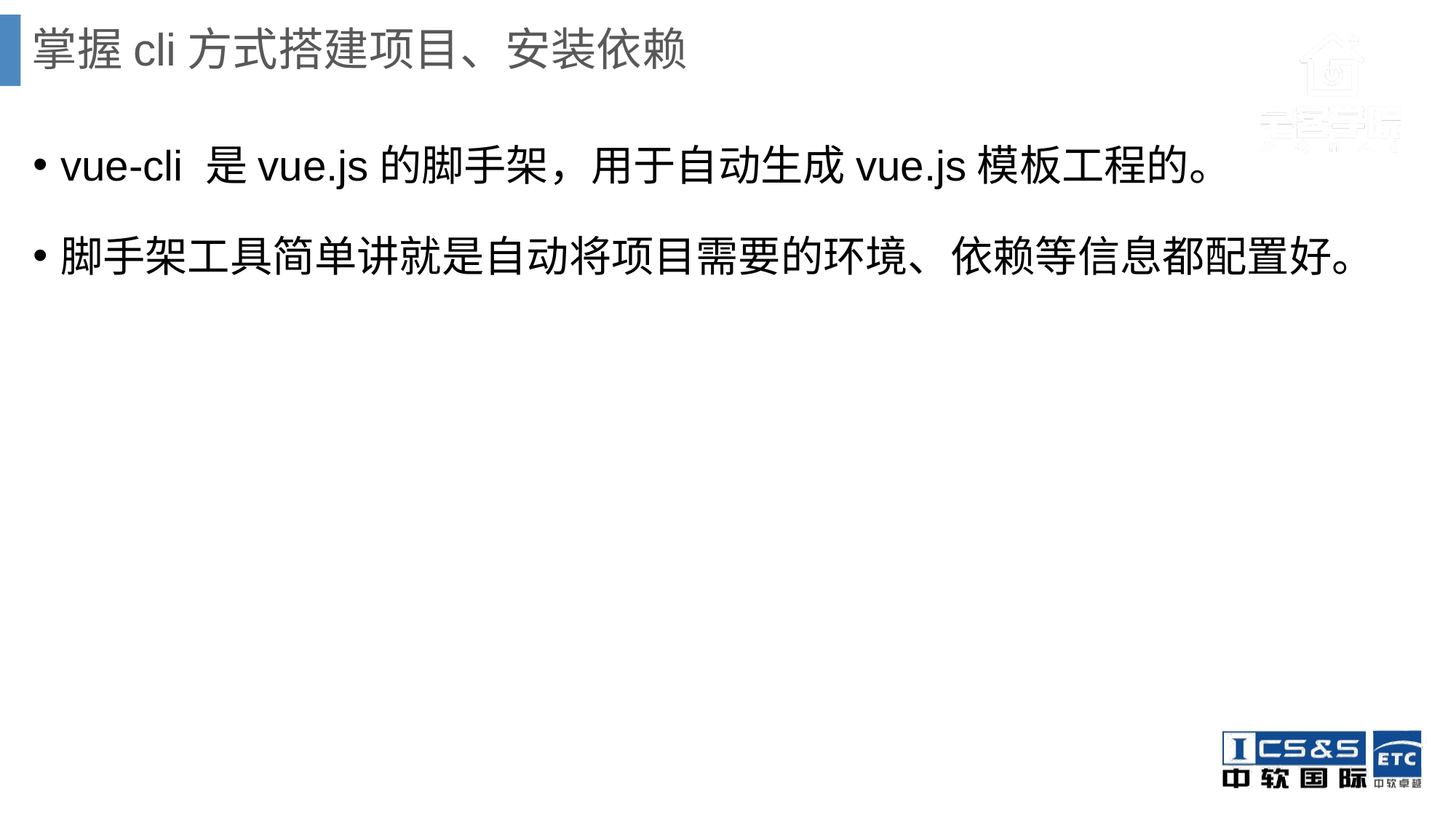

# 掌握cli方式搭建项目、安装依赖
vue-cli 是vue.js的脚手架，用于自动生成vue.js模板工程的。
脚手架工具简单讲就是自动将项目需要的环境、依赖等信息都配置好。